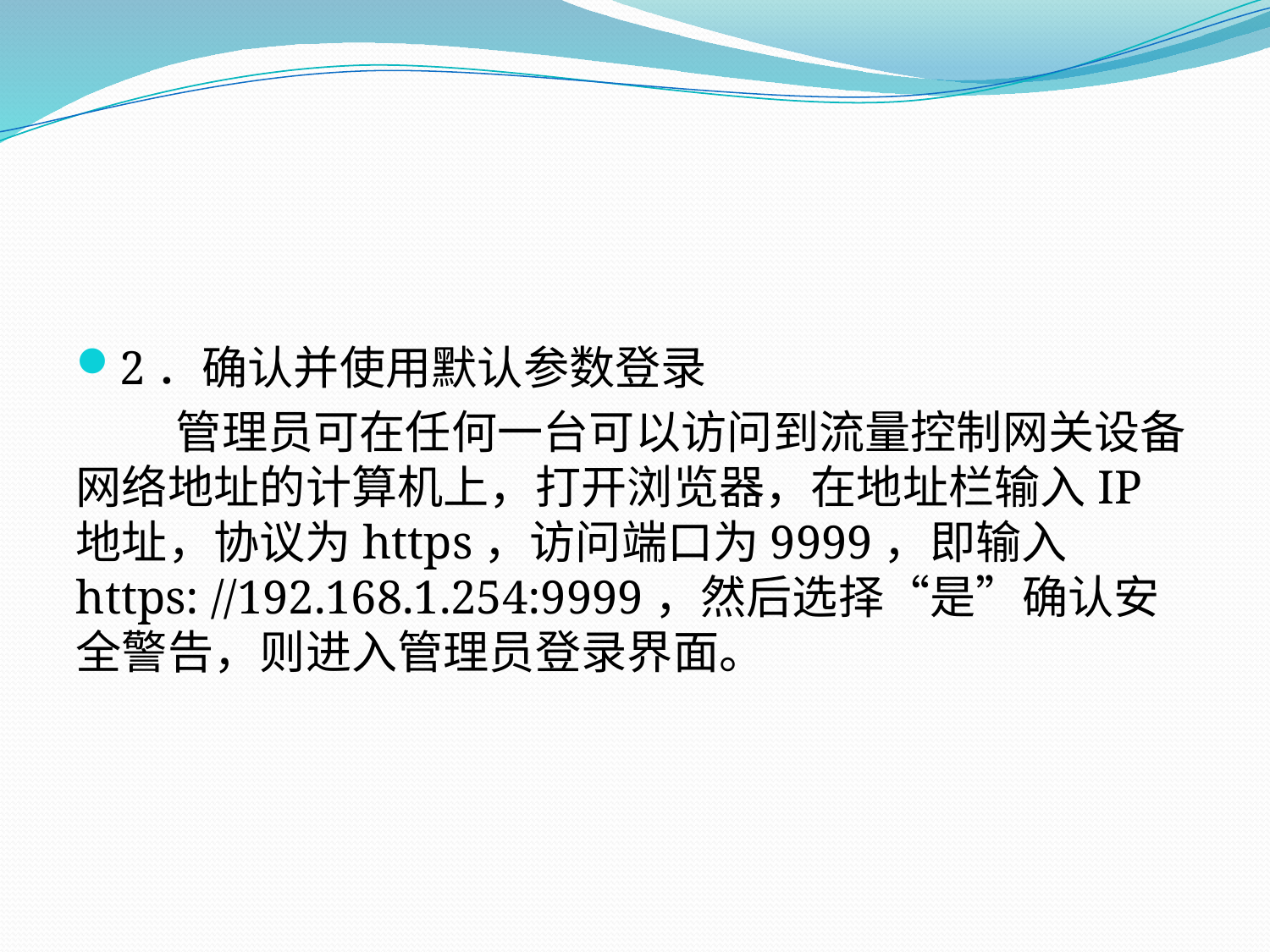

#

2．确认并使用默认参数登录
管理员可在任何一台可以访问到流量控制网关设备网络地址的计算机上，打开浏览器，在地址栏输入IP地址，协议为https，访问端口为9999，即输入https: //192.168.1.254:9999，然后选择“是”确认安全警告，则进入管理员登录界面。